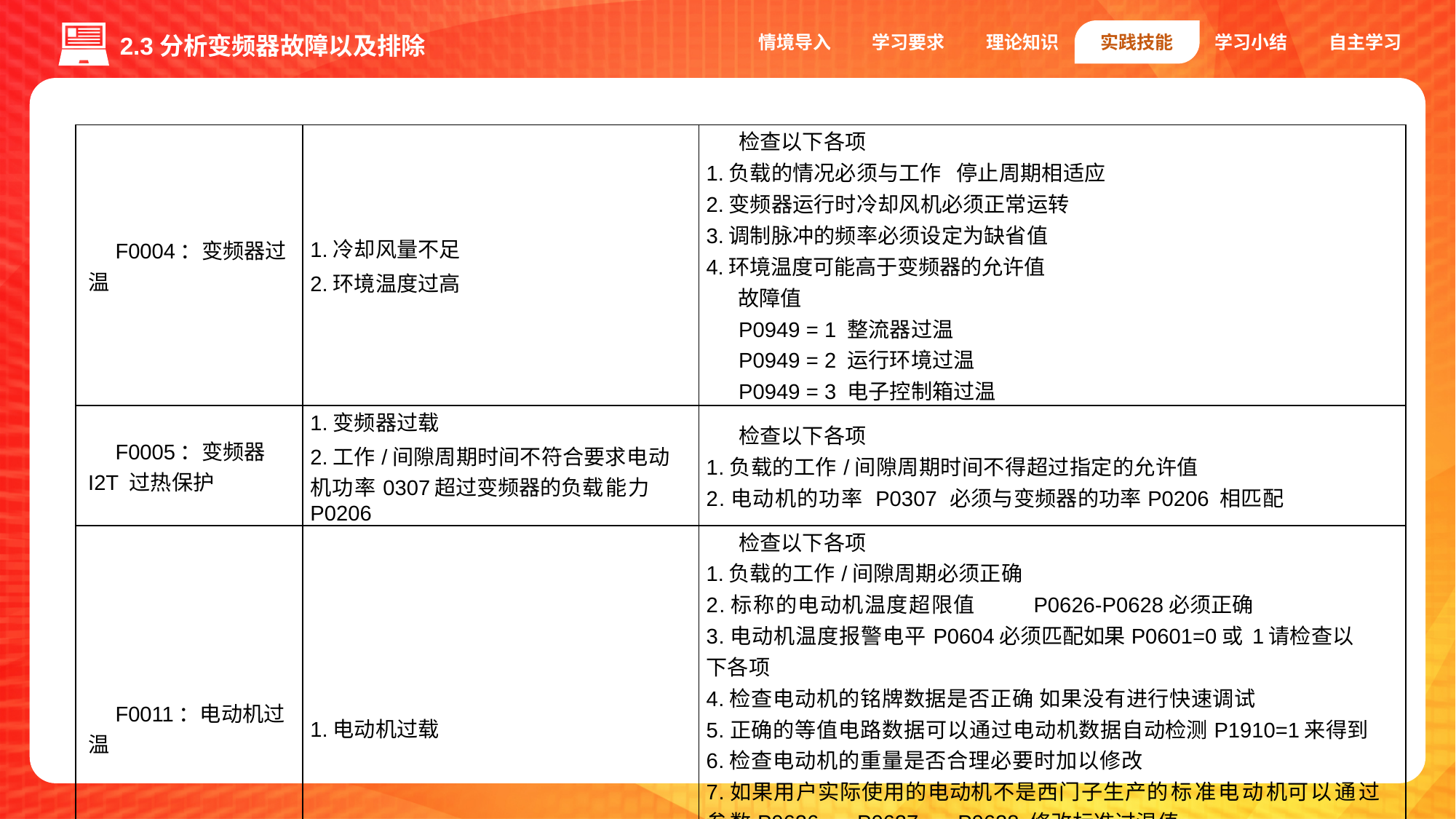

情境导入
学习要求
理论知识
实践技能
学习小结
自主学习

2.3分析变频器故障以及排除
| F0004：变频器过温 | 1.冷却风量不足 2.环境温度过高 | 检查以下各项 1.负载的情况必须与工作 停止周期相适应 2.变频器运行时冷却风机必须正常运转 3.调制脉冲的频率必须设定为缺省值 4.环境温度可能高于变频器的允许值 故障值 P0949 = 1 整流器过温 P0949 = 2 运行环境过温 P0949 = 3 电子控制箱过温 |
| --- | --- | --- |
| F0005：变频器 I2T 过热保护 | 1.变频器过载 2.工作/间隙周期时间不符合要求电动机功率0307超过变频器的负载能力P0206 | 检查以下各项 1.负载的工作/间隙周期时间不得超过指定的允许值 2.电动机的功率 P0307 必须与变频器的功率P0206 相匹配 |
| F0011：电动机过温 | 1.电动机过载 | 检查以下各项 1.负载的工作/间隙周期必须正确 2.标称的电动机温度超限值 P0626-P0628必须正确 3.电动机温度报警电平P0604必须匹配如果P0601=0或 1请检查以下各项 4.检查电动机的铭牌数据是否正确 如果没有进行快速调试 5.正确的等值电路数据可以通过电动机数据自动检测P1910=1来得到 6.检查电动机的重量是否合理必要时加以修改 7.如果用户实际使用的电动机不是西门子生产的标准电动机可以通过参数P0626 、P0627、 P0628 修改标准过温值 如果 P0601=2 请检查以下各项 1.检查 r0035 中显示的温度值是否合理 2.检查温度传感器是否是KTY84不支持其他型号的传感器 |